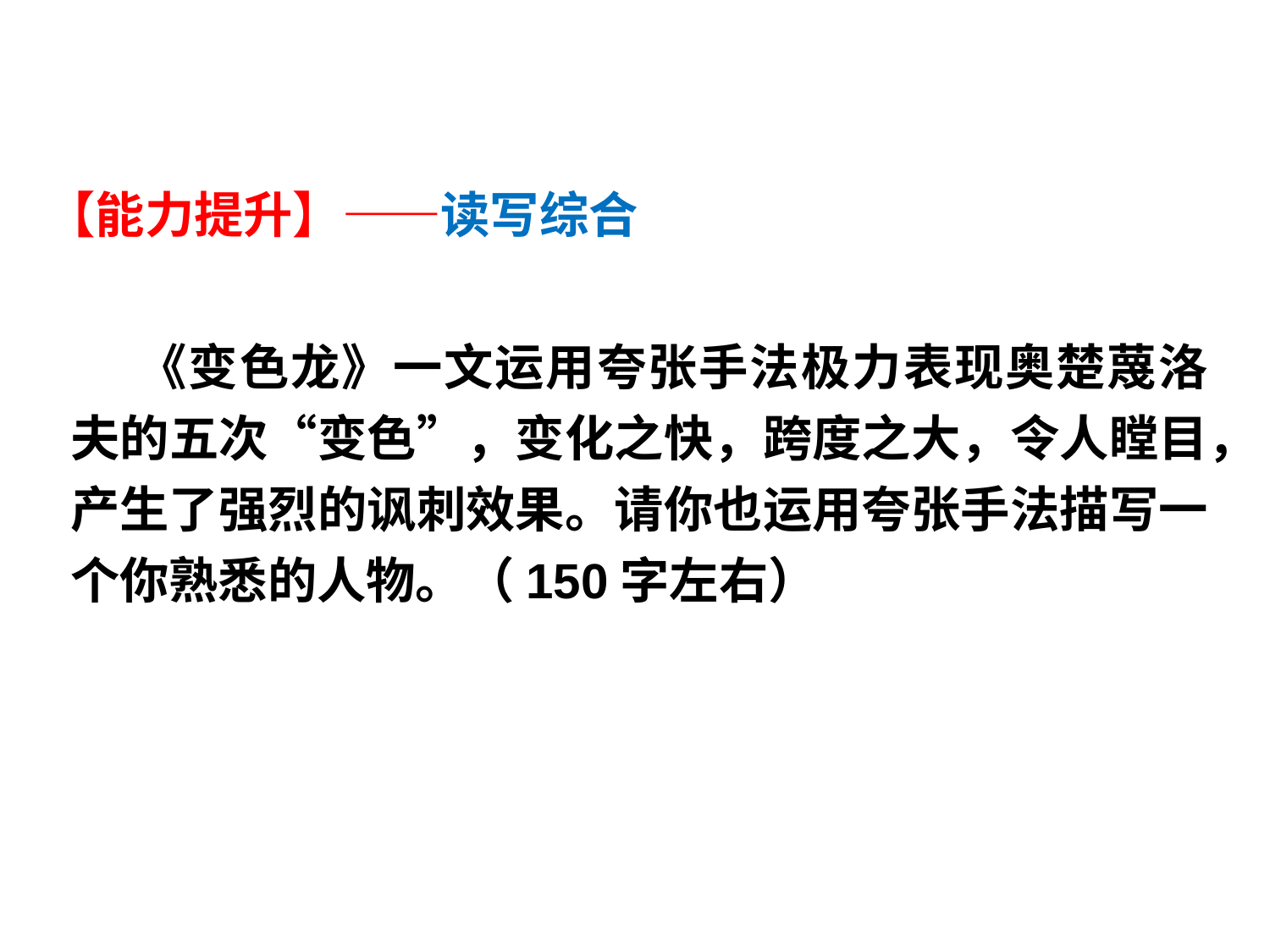

【能力提升】——读写综合
    《变色龙》一文运用夸张手法极力表现奥楚蔑洛夫的五次“变色”，变化之快，跨度之大，令人瞠目，产生了强烈的讽刺效果。请你也运用夸张手法描写一个你熟悉的人物。（150字左右）